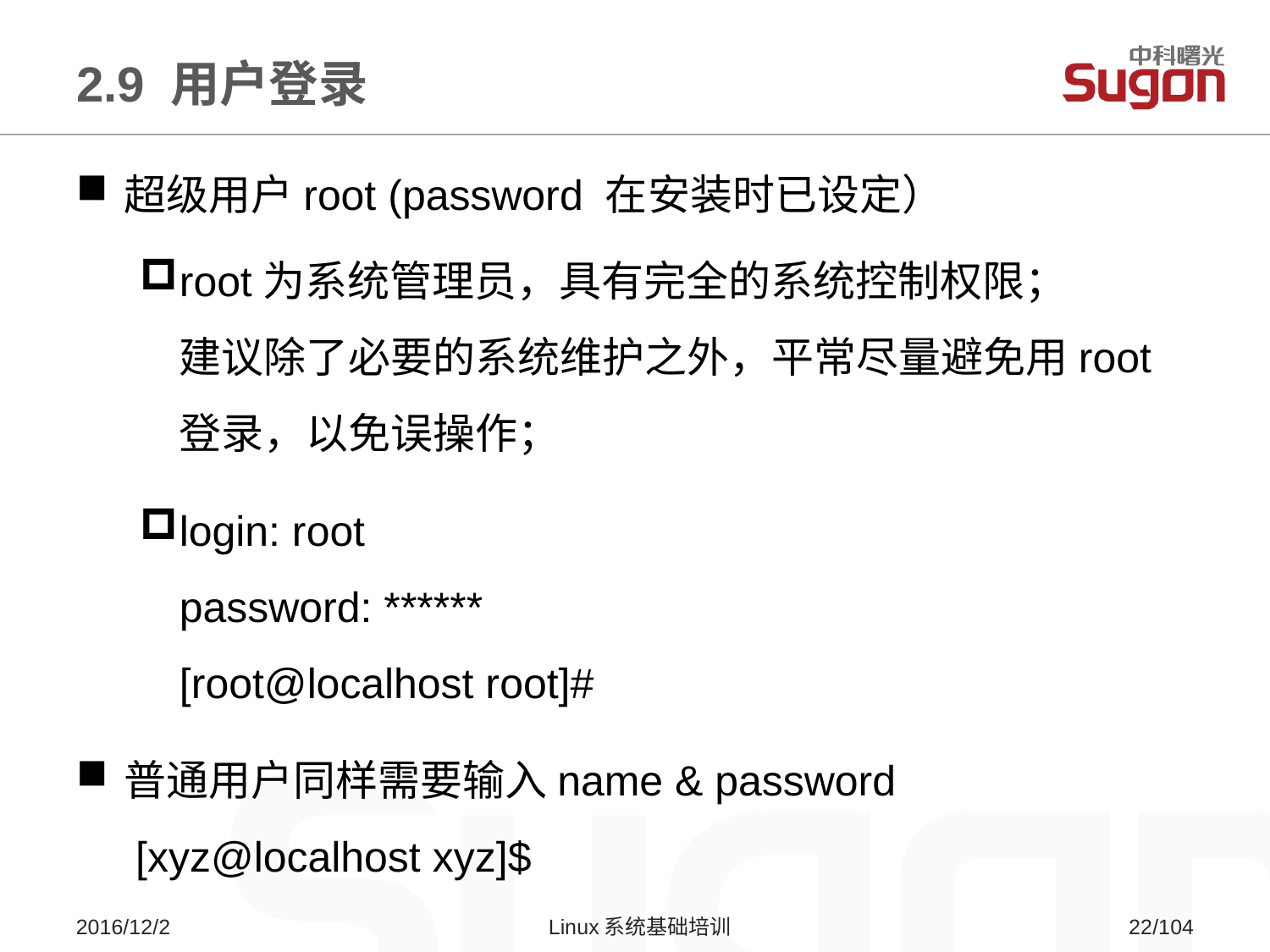

# 2.9 用户登录
超级用户root (password 在安装时已设定）
root为系统管理员，具有完全的系统控制权限；
建议除了必要的系统维护之外，平常尽量避免用root登录，以免误操作；
login: root
password: ******
[root@localhost root]#
普通用户同样需要输入name & password
 [xyz@localhost xyz]$